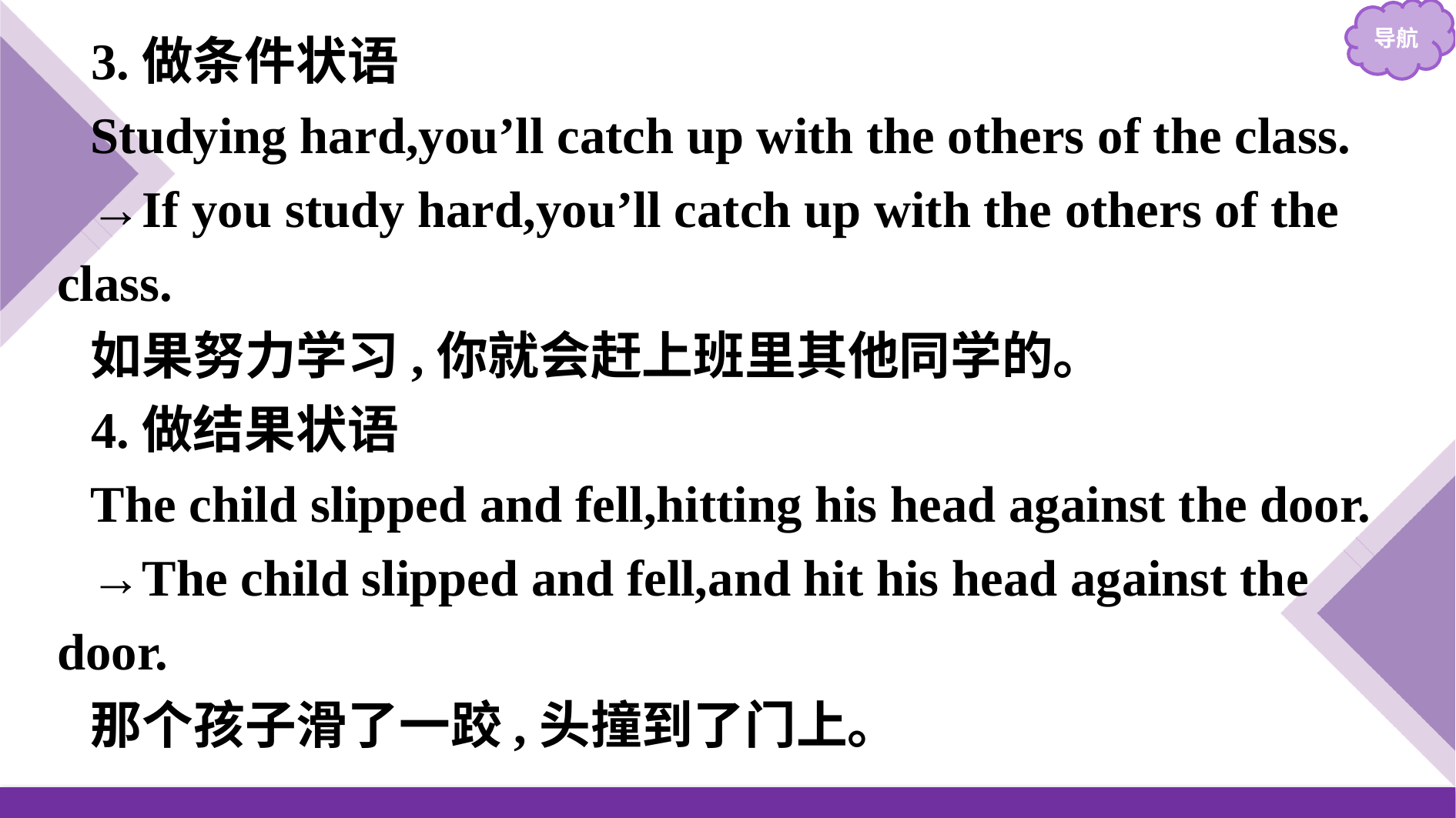

3.做条件状语
Studying hard,you’ll catch up with the others of the class.
→If you study hard,you’ll catch up with the others of the class.
如果努力学习,你就会赶上班里其他同学的。
4.做结果状语
The child slipped and fell,hitting his head against the door.
→The child slipped and fell,and hit his head against the door.
那个孩子滑了一跤,头撞到了门上。